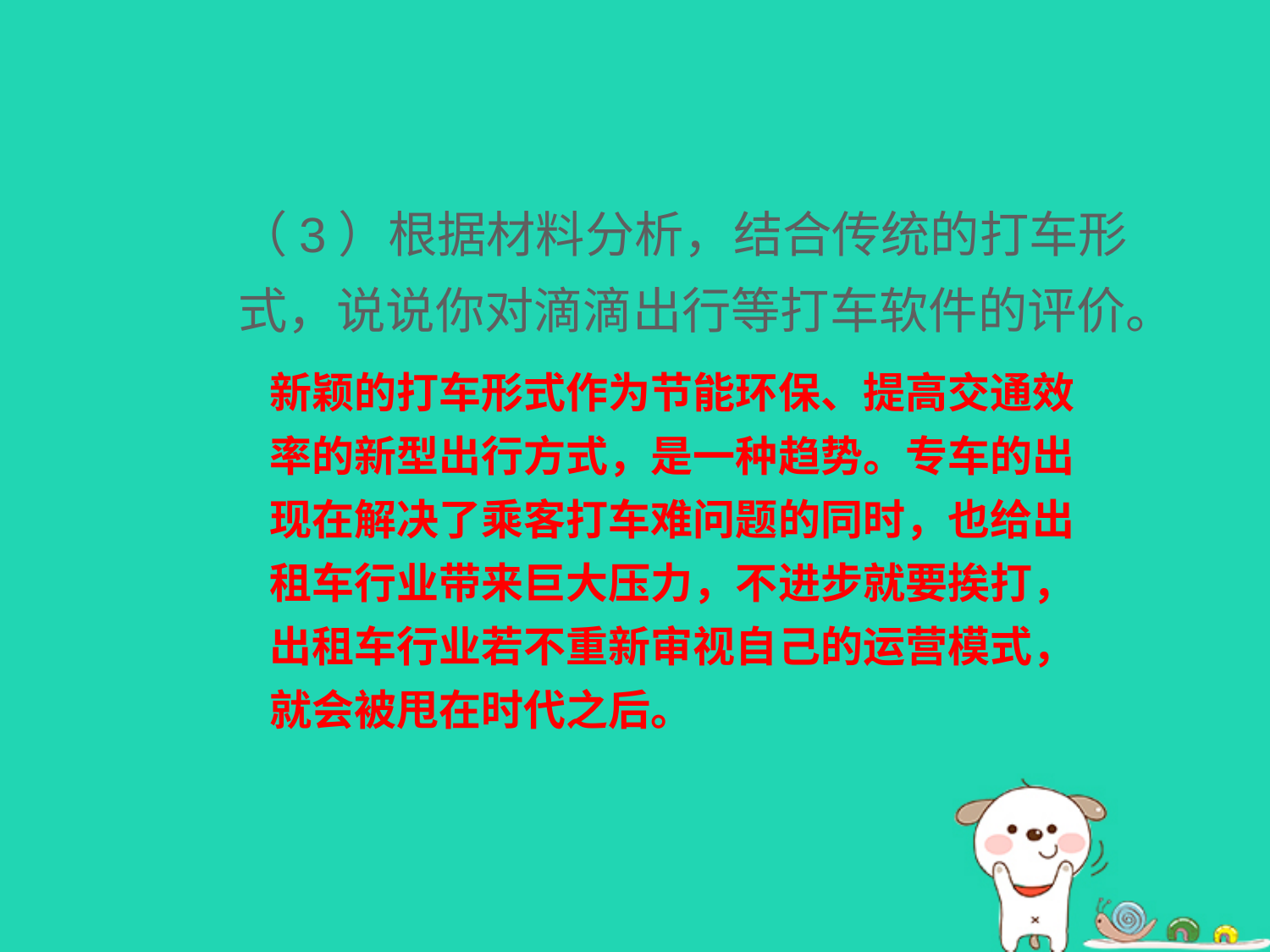

（3）根据材料分析，结合传统的打车形式，说说你对滴滴出行等打车软件的评价。
新颖的打车形式作为节能环保、提高交通效率的新型出行方式，是一种趋势。专车的出现在解决了乘客打车难问题的同时，也给出租车行业带来巨大压力，不进步就要挨打，出租车行业若不重新审视自己的运营模式，就会被甩在时代之后。